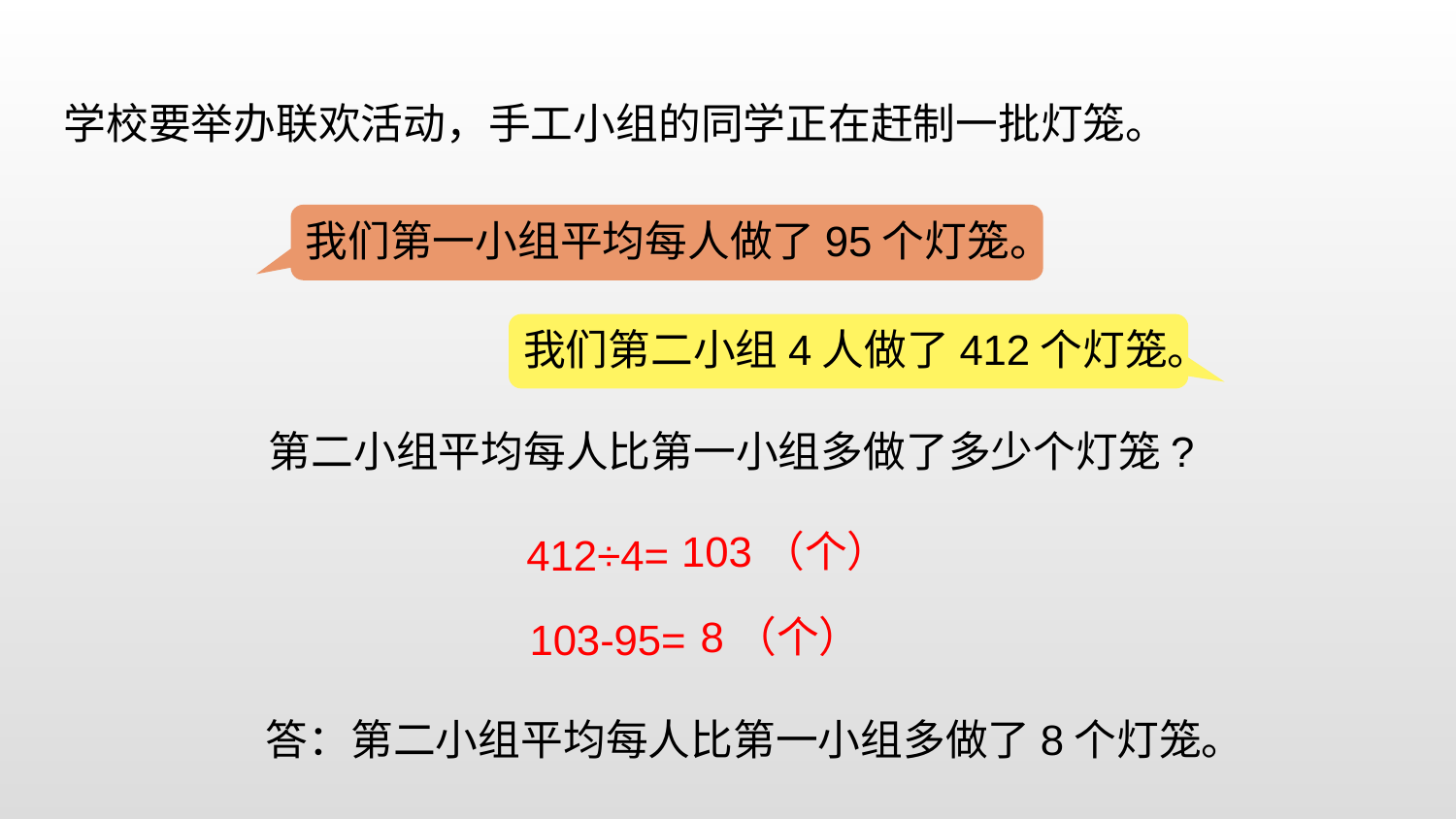

学校要举办联欢活动，手工小组的同学正在赶制一批灯笼。
我们第一小组平均每人做了95个灯笼。
我们第二小组4人做了412个灯笼。
第二小组平均每人比第一小组多做了多少个灯笼?
103（个）
412÷4=
8（个）
103-95=
答：第二小组平均每人比第一小组多做了8个灯笼。